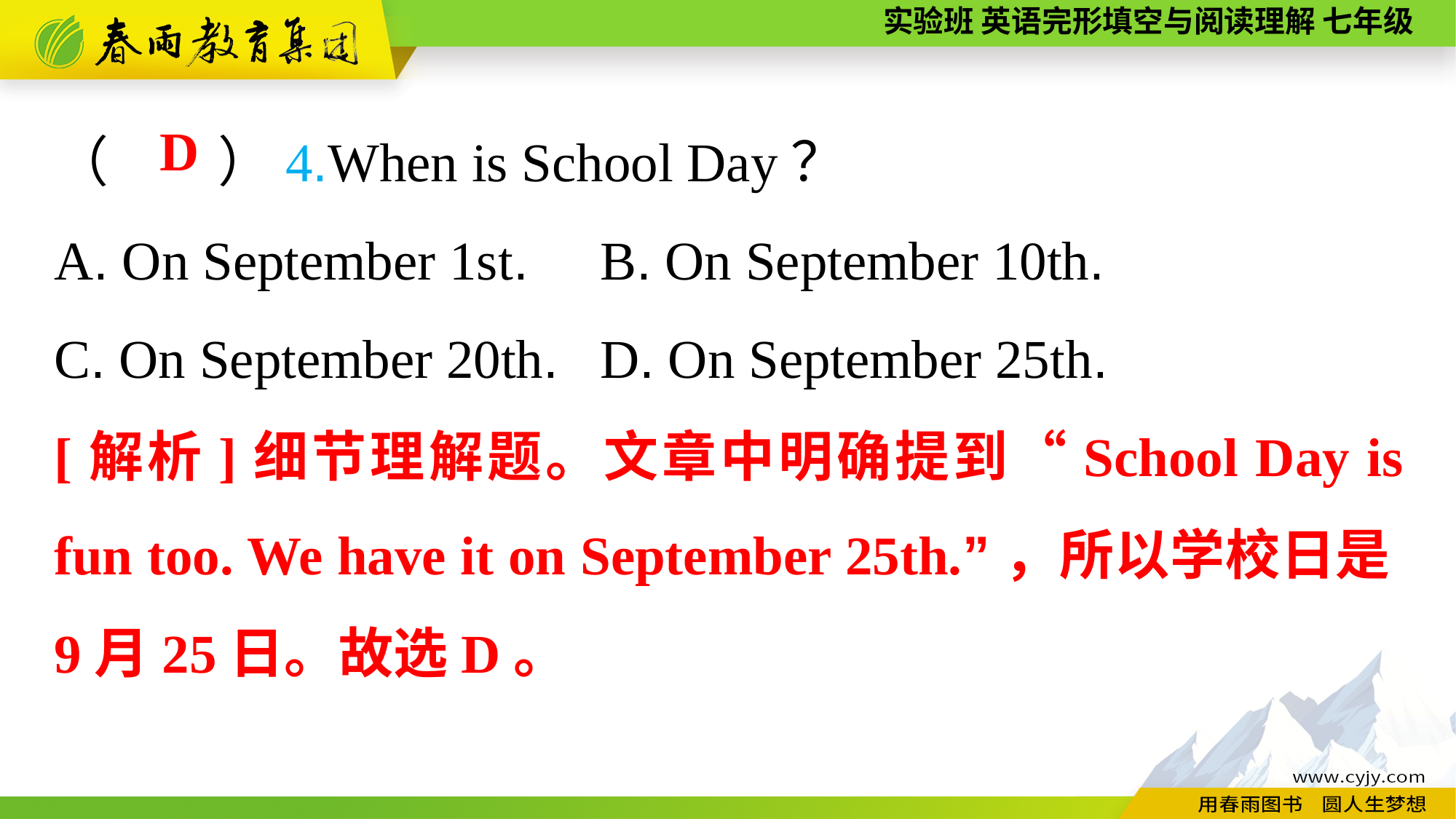

（　　）4.When is School Day？
A. On September 1st.	B. On September 10th.
C. On September 20th.	D. On September 25th.
D
[解析]细节理解题。文章中明确提到“School Day is fun too. We have it on September 25th.”，所以学校日是9月25日。故选D。